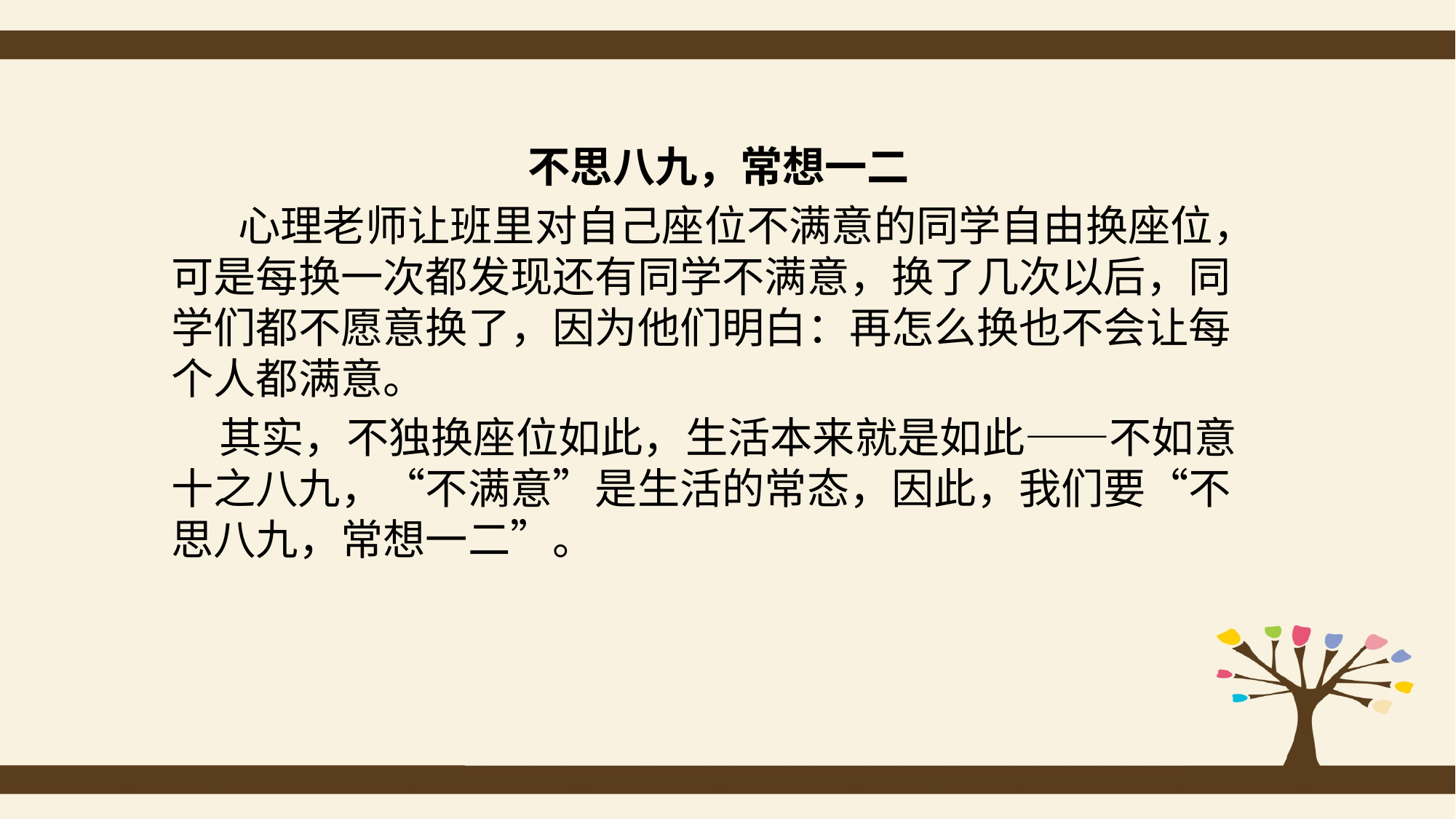

不思八九，常想一二
      心理老师让班里对自己座位不满意的同学自由换座位，可是每换一次都发现还有同学不满意，换了几次以后，同学们都不愿意换了，因为他们明白：再怎么换也不会让每个人都满意。
    其实，不独换座位如此，生活本来就是如此——不如意十之八九，“不满意”是生活的常态，因此，我们要“不思八九，常想一二”。